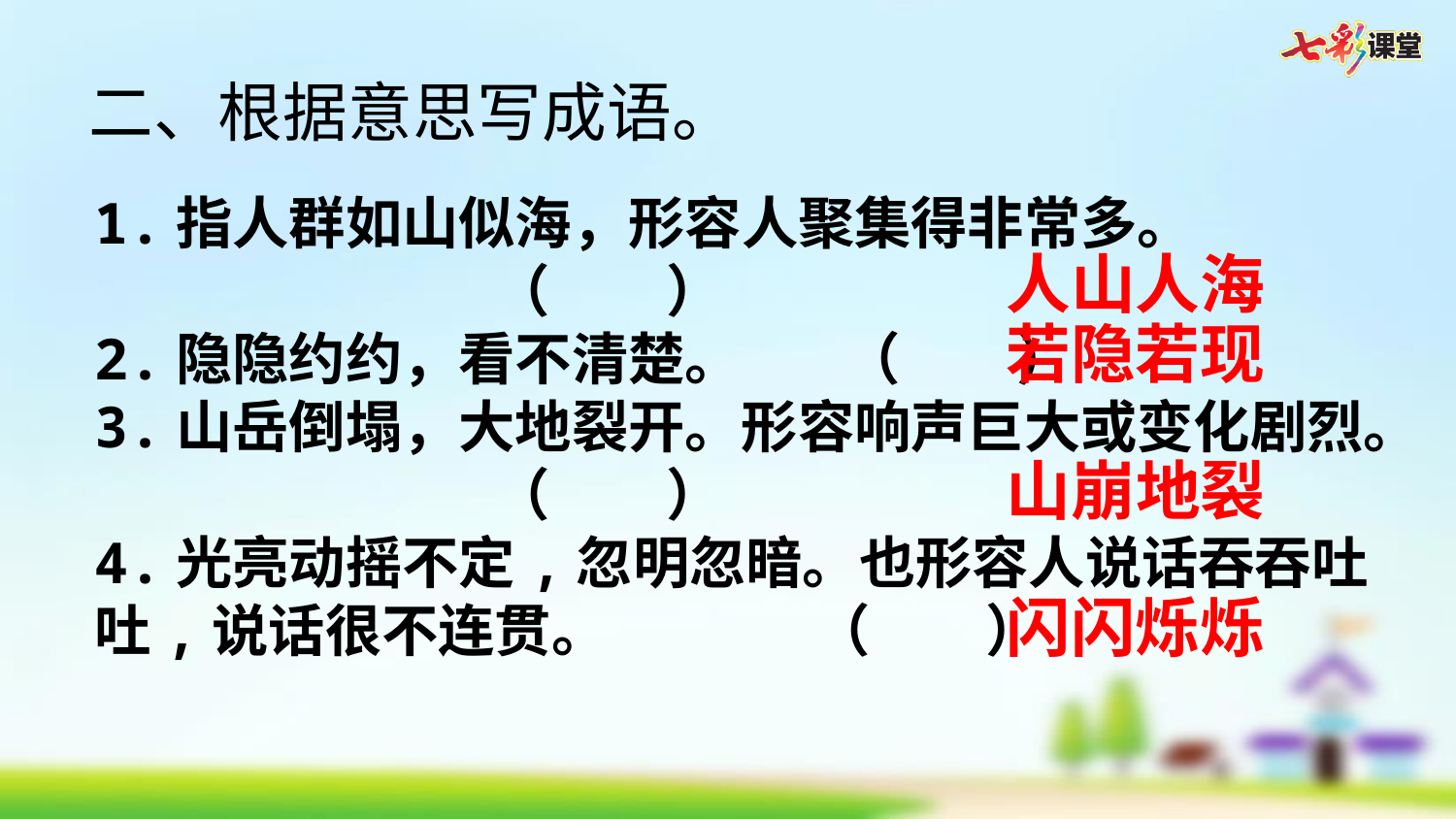

二、根据意思写成语。
1.指人群如山似海，形容人聚集得非常多。
                              （         ）
2.隐隐约约，看不清楚。        （         ）
3.山岳倒塌，大地裂开。形容响声巨大或变化剧烈。
                              （         ）
4.光亮动摇不定,忽明忽暗。也形容人说话吞吞吐吐,说话很不连贯。                （         ）
人山人海
若隐若现
山崩地裂
闪闪烁烁